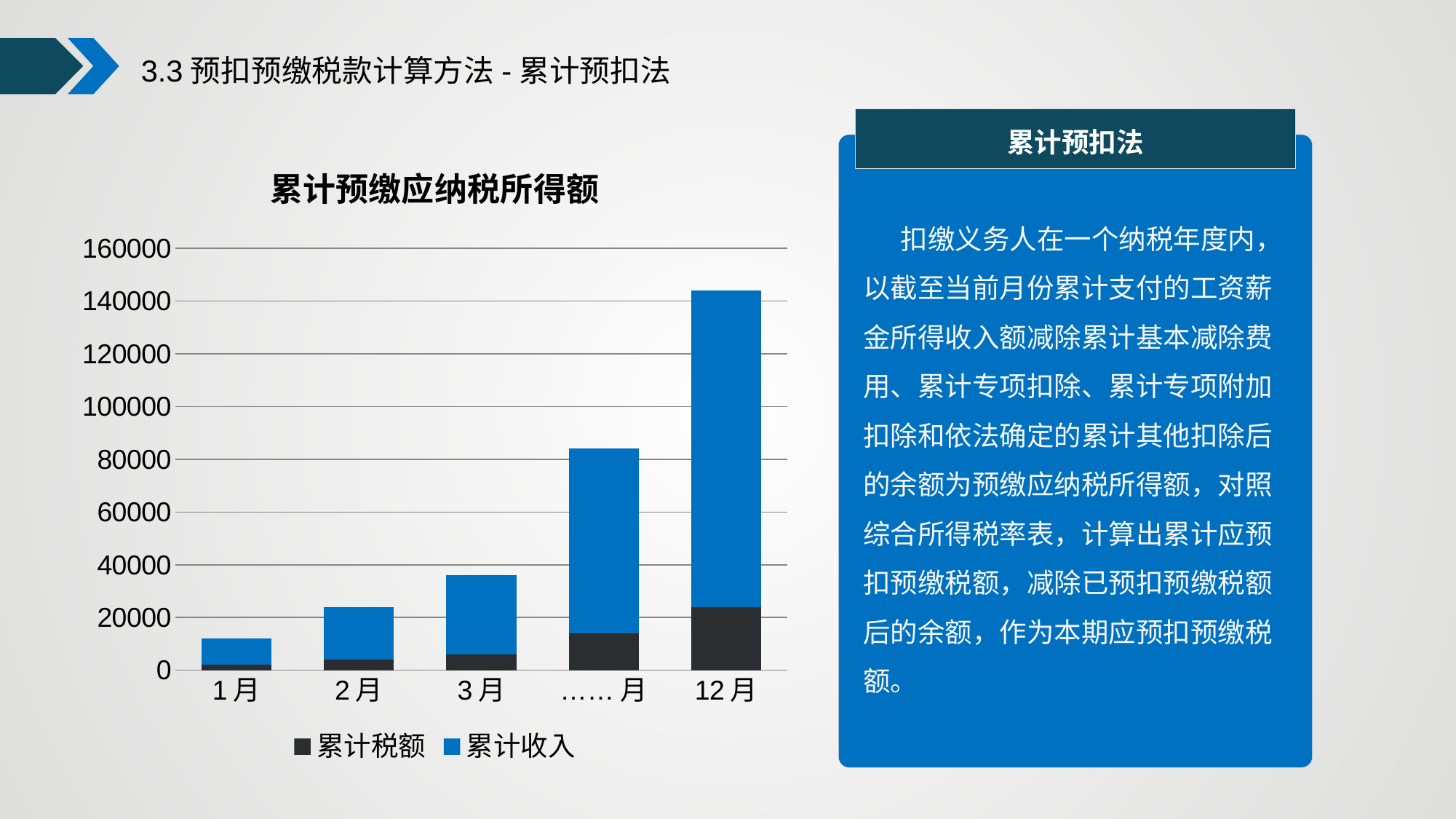

3.3预扣预缴税款计算方法-累计预扣法
累计预扣法

### Chart: 累计预缴应纳税所得额

| Category | 累计税额 | 累计收入 |
|---|---|---|
| 1月 | 2000.0 | 10000.0 |
| 2月 | 4000.0 | 20000.0 |
| 3月 | 6000.0 | 30000.0 |
| ……月 | 14000.0 | 70000.0 |
| 12月 | 24000.0 | 120000.0 |
     扣缴义务人在一个纳税年度内，以截至当前月份累计支付的工资薪金所得收入额减除累计基本减除费用、累计专项扣除、累计专项附加扣除和依法确定的累计其他扣除后的余额为预缴应纳税所得额，对照综合所得税率表，计算出累计应预扣预缴税额，减除已预扣预缴税额后的余额，作为本期应预扣预缴税额。